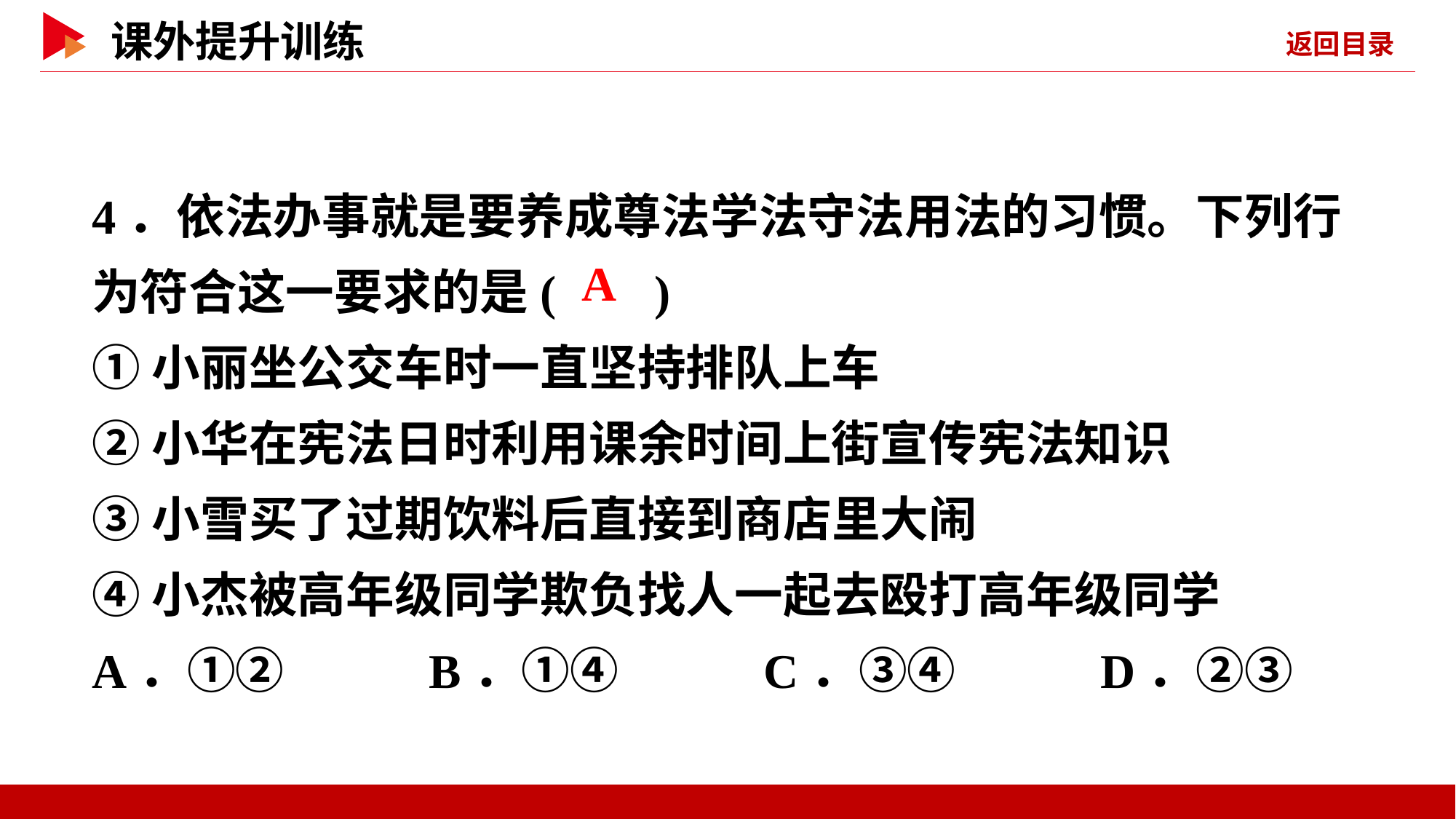

4．依法办事就是要养成尊法学法守法用法的习惯。下列行为符合这一要求的是(        )
①小丽坐公交车时一直坚持排队上车
②小华在宪法日时利用课余时间上街宣传宪法知识
③小雪买了过期饮料后直接到商店里大闹
④小杰被高年级同学欺负找人一起去殴打高年级同学
A．①②            B．①④            C．③④            D．②③
   A